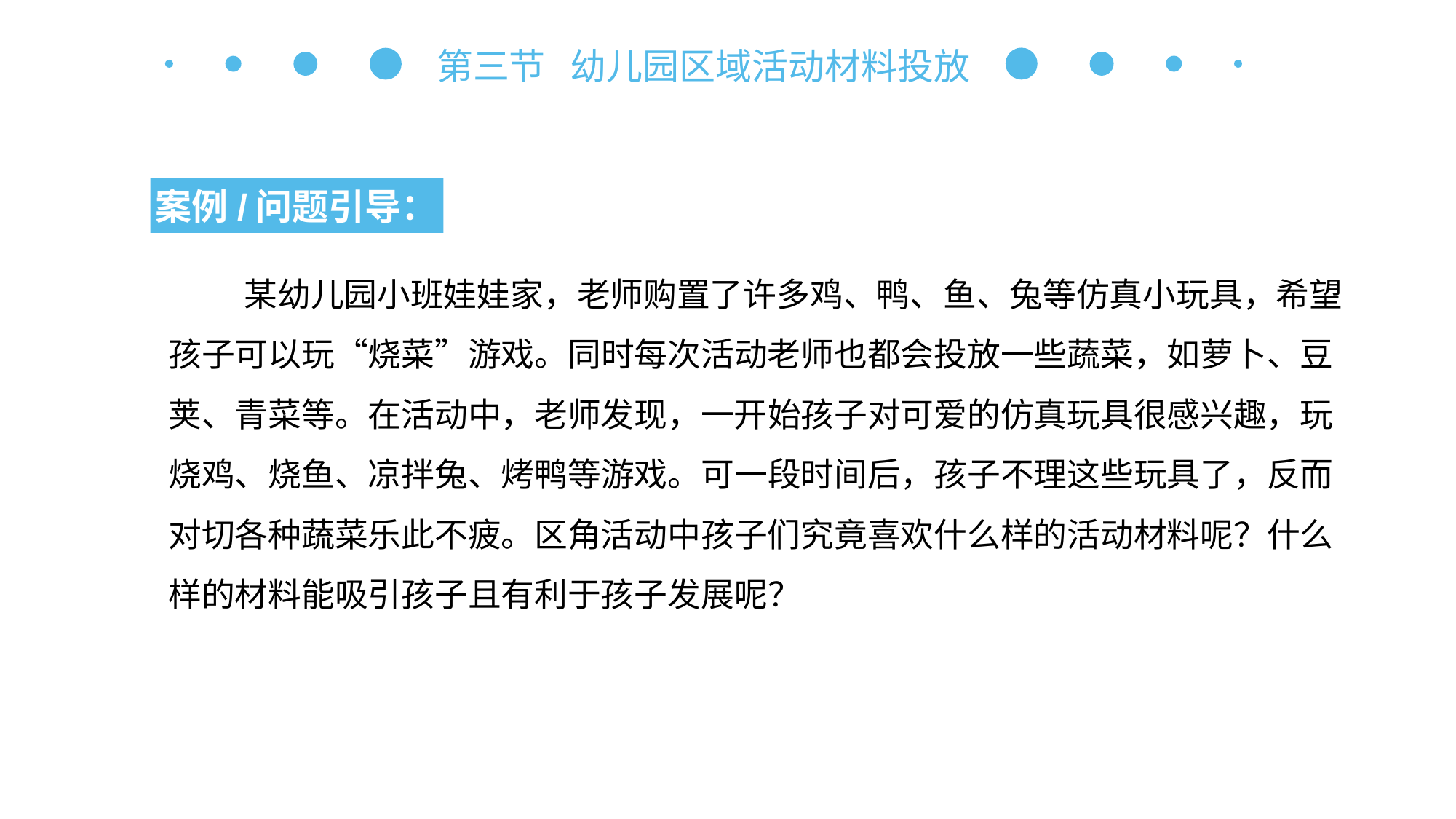

第三节   幼儿园区域活动材料投放

案例/问题引导：
某幼儿园小班娃娃家，老师购置了许多鸡、鸭、鱼、兔等仿真小玩具，希望孩子可以玩“烧菜”游戏。同时每次活动老师也都会投放一些蔬菜，如萝卜、豆荚、青菜等。在活动中，老师发现，一开始孩子对可爱的仿真玩具很感兴趣，玩烧鸡、烧鱼、凉拌兔、烤鸭等游戏。可一段时间后，孩子不理这些玩具了，反而对切各种蔬菜乐此不疲。区角活动中孩子们究竟喜欢什么样的活动材料呢？什么样的材料能吸引孩子且有利于孩子发展呢？